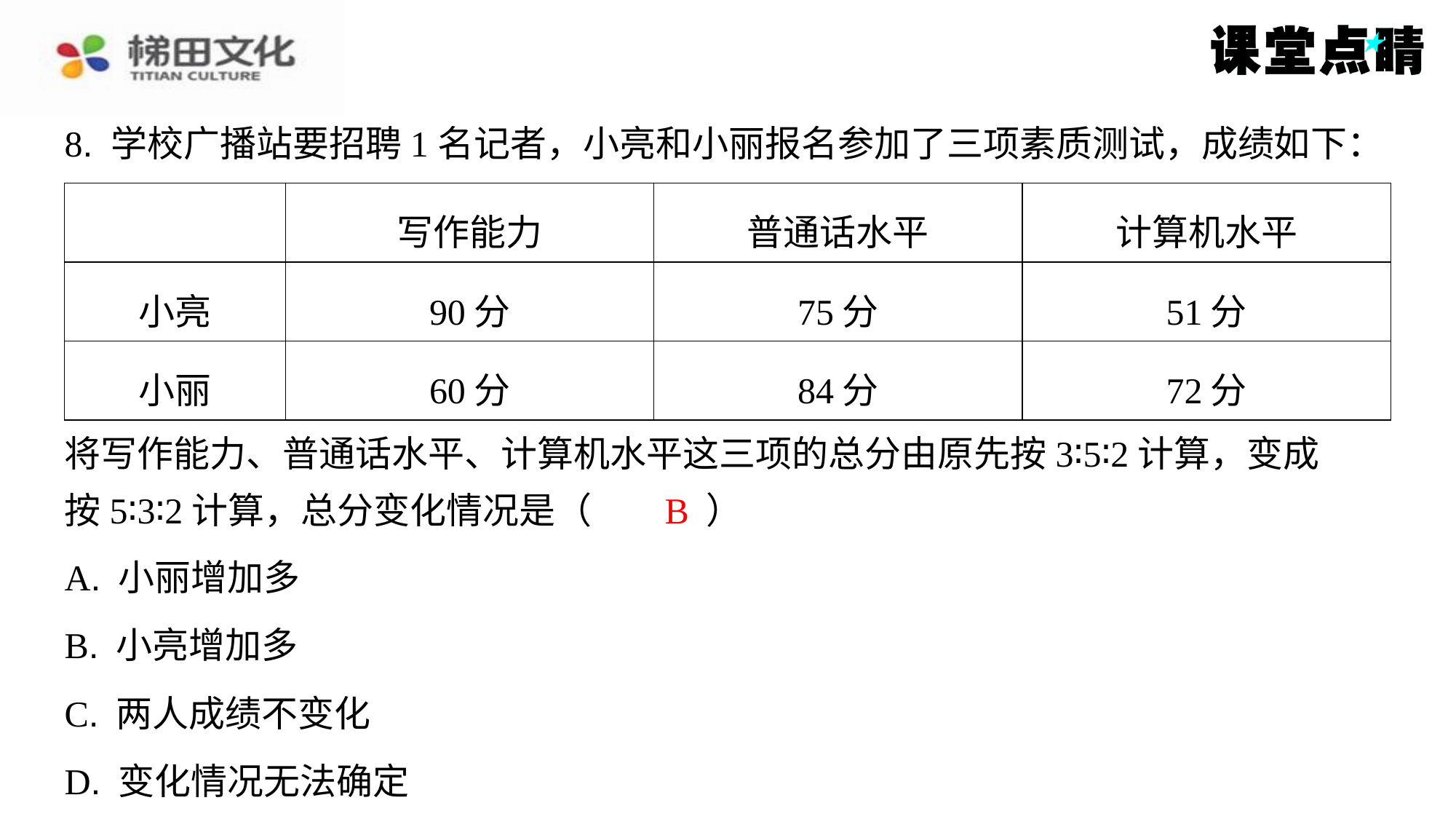

8. 学校广播站要招聘1名记者，小亮和小丽报名参加了三项素质测试，成绩如下：
|  | 写作能力 | 普通话水平 | 计算机水平 |
| --- | --- | --- | --- |
| 小亮 | 90分 | 75分 | 51分 |
| 小丽 | 60分 | 84分 | 72分 |
将写作能力、普通话水平、计算机水平这三项的总分由原先按3∶5∶2计算，变成
按5∶3∶2计算，总分变化情况是（　B　）
B
| A. 小丽增加多 |
| --- |
| B. 小亮增加多 |
| C. 两人成绩不变化 |
| D. 变化情况无法确定 |